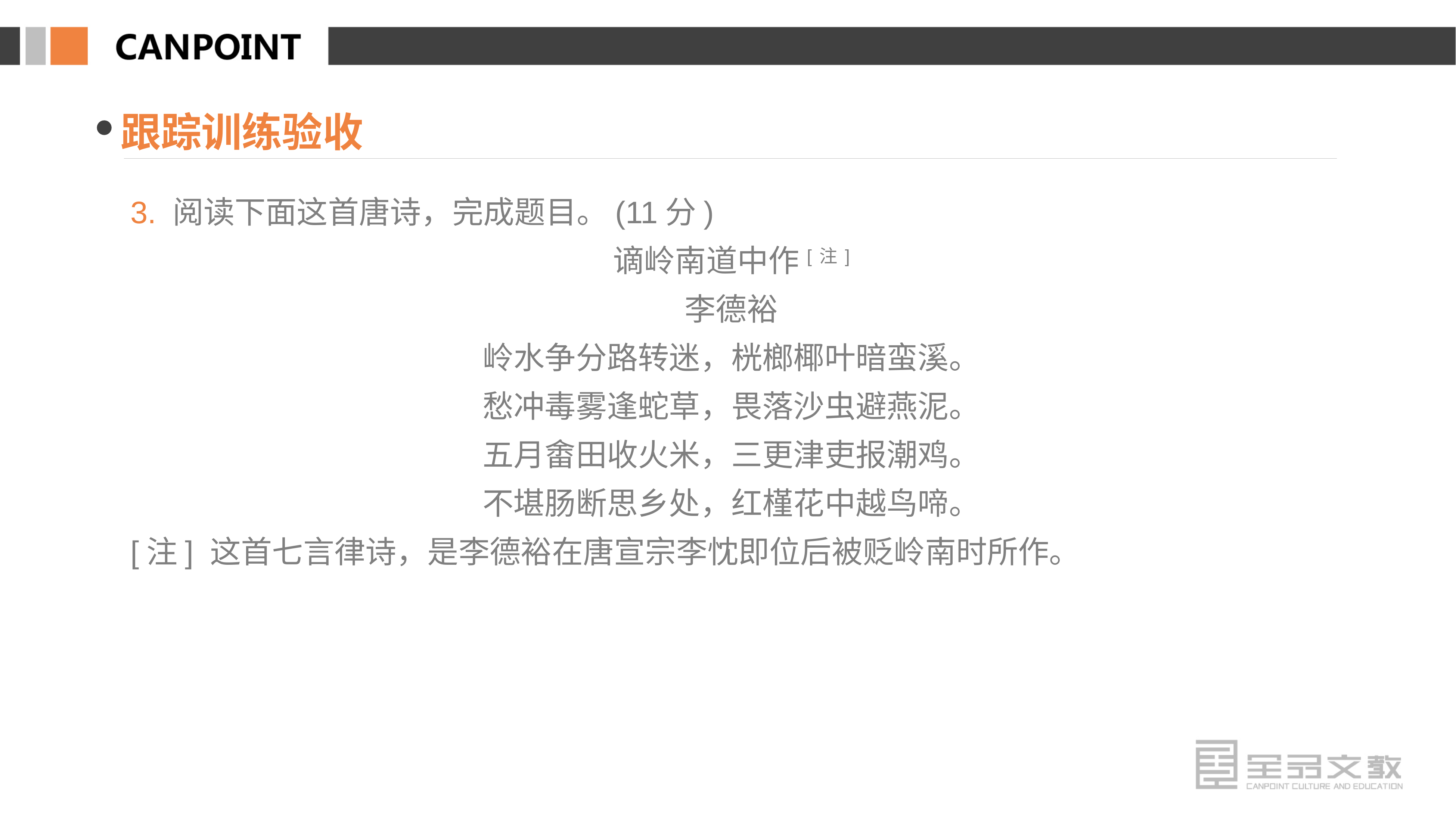

跟踪训练验收

3. 阅读下面这首唐诗，完成题目。(11分)
谪岭南道中作[注]
李德裕
岭水争分路转迷，桄榔椰叶暗蛮溪。
愁冲毒雾逢蛇草，畏落沙虫避燕泥。
五月畬田收火米，三更津吏报潮鸡。
不堪肠断思乡处，红槿花中越鸟啼。
[注] 这首七言律诗，是李德裕在唐宣宗李忱即位后被贬岭南时所作。